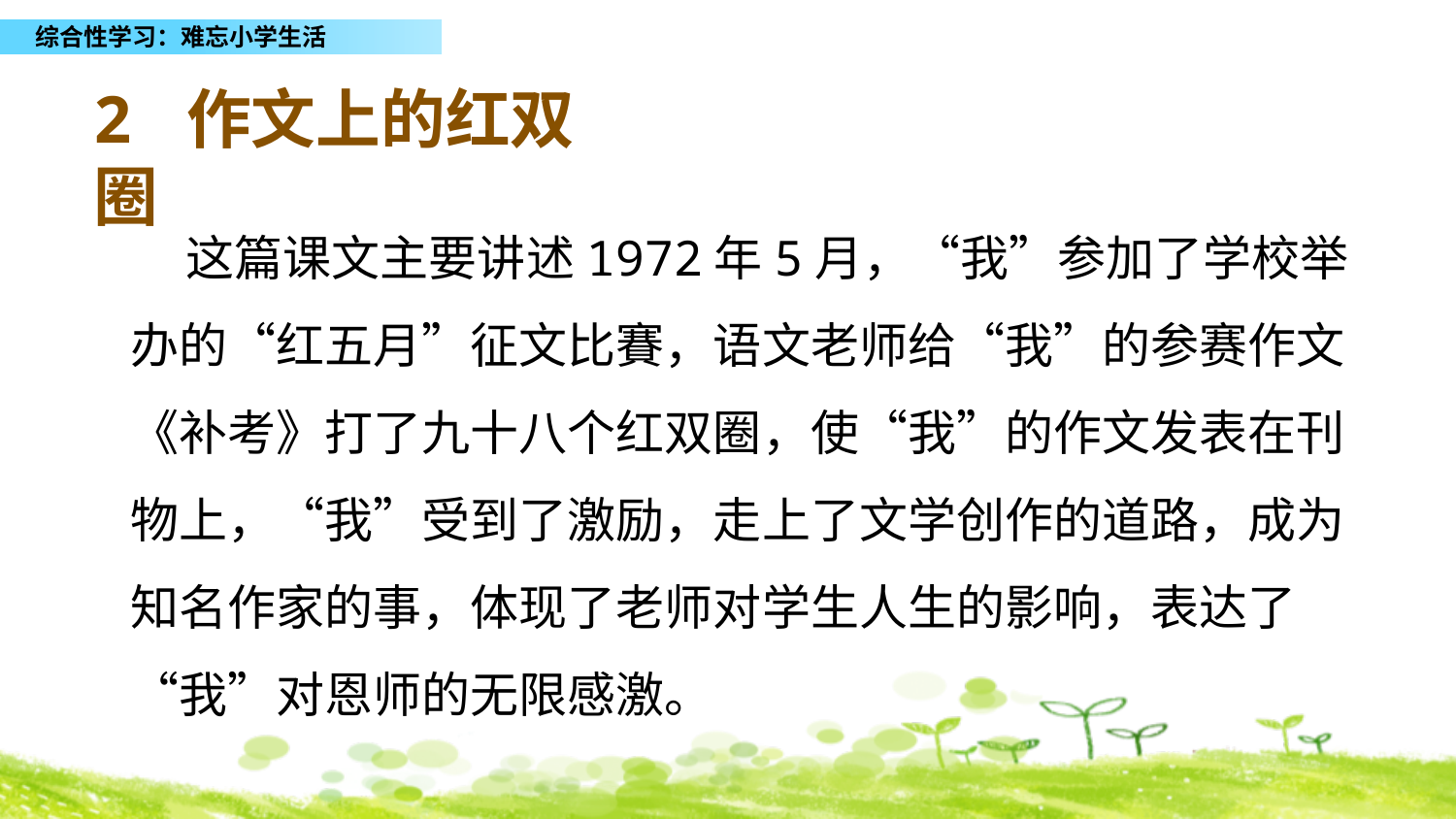

2 作文上的红双圈
    这篇课文主要讲述1972年5月，“我”参加了学校举办的“红五月”征文比賽，语文老师给“我”的参赛作文《补考》打了九十八个红双圈，使“我”的作文发表在刊物上，“我”受到了激励，走上了文学创作的道路，成为知名作家的事，体现了老师对学生人生的影响，表达了“我”对恩师的无限感激。